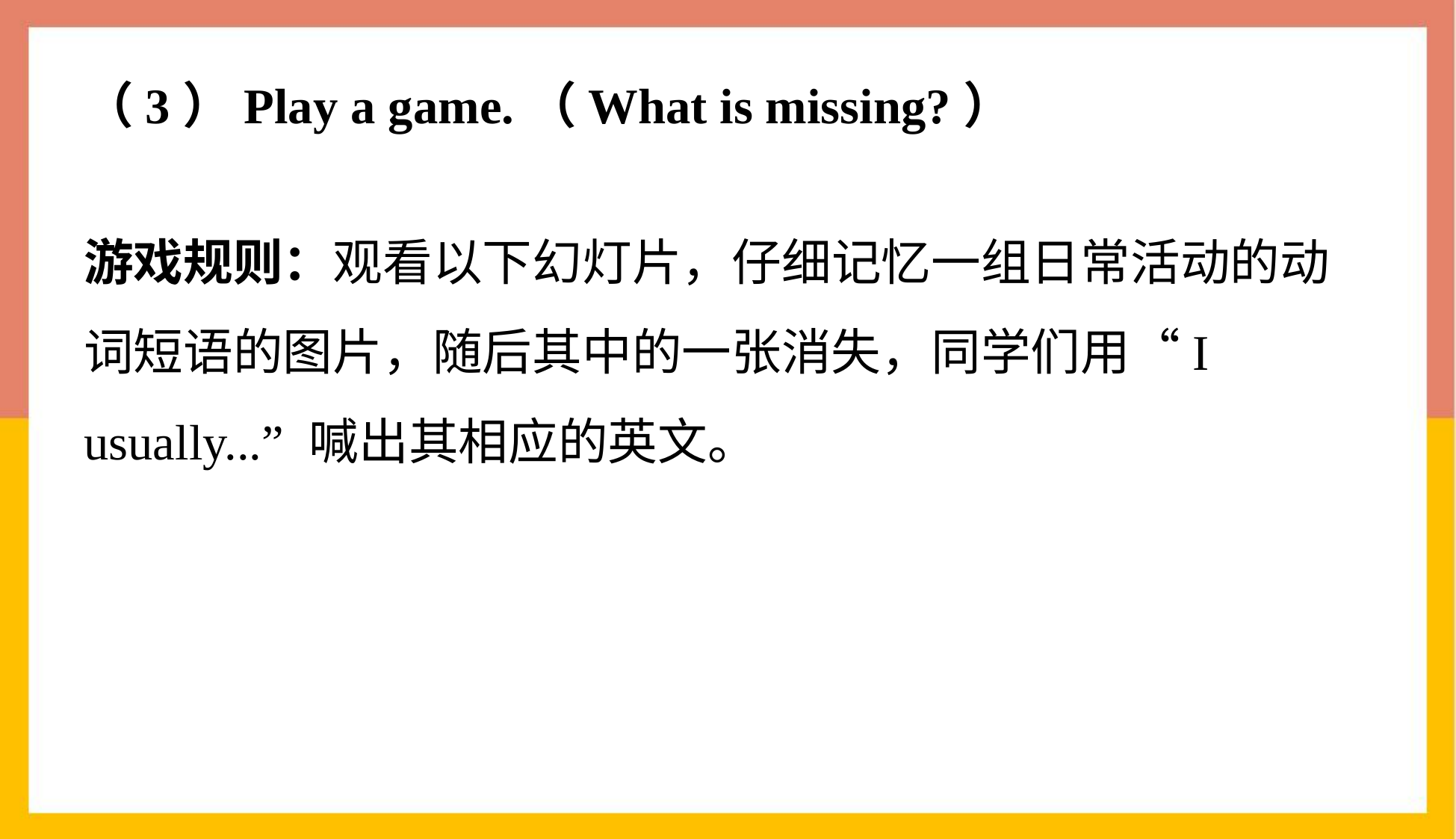

# （3）Play a game.（What is missing?）
游戏规则：观看以下幻灯片，仔细记忆一组日常活动的动词短语的图片，随后其中的一张消失，同学们用“I usually...” 喊出其相应的英文。